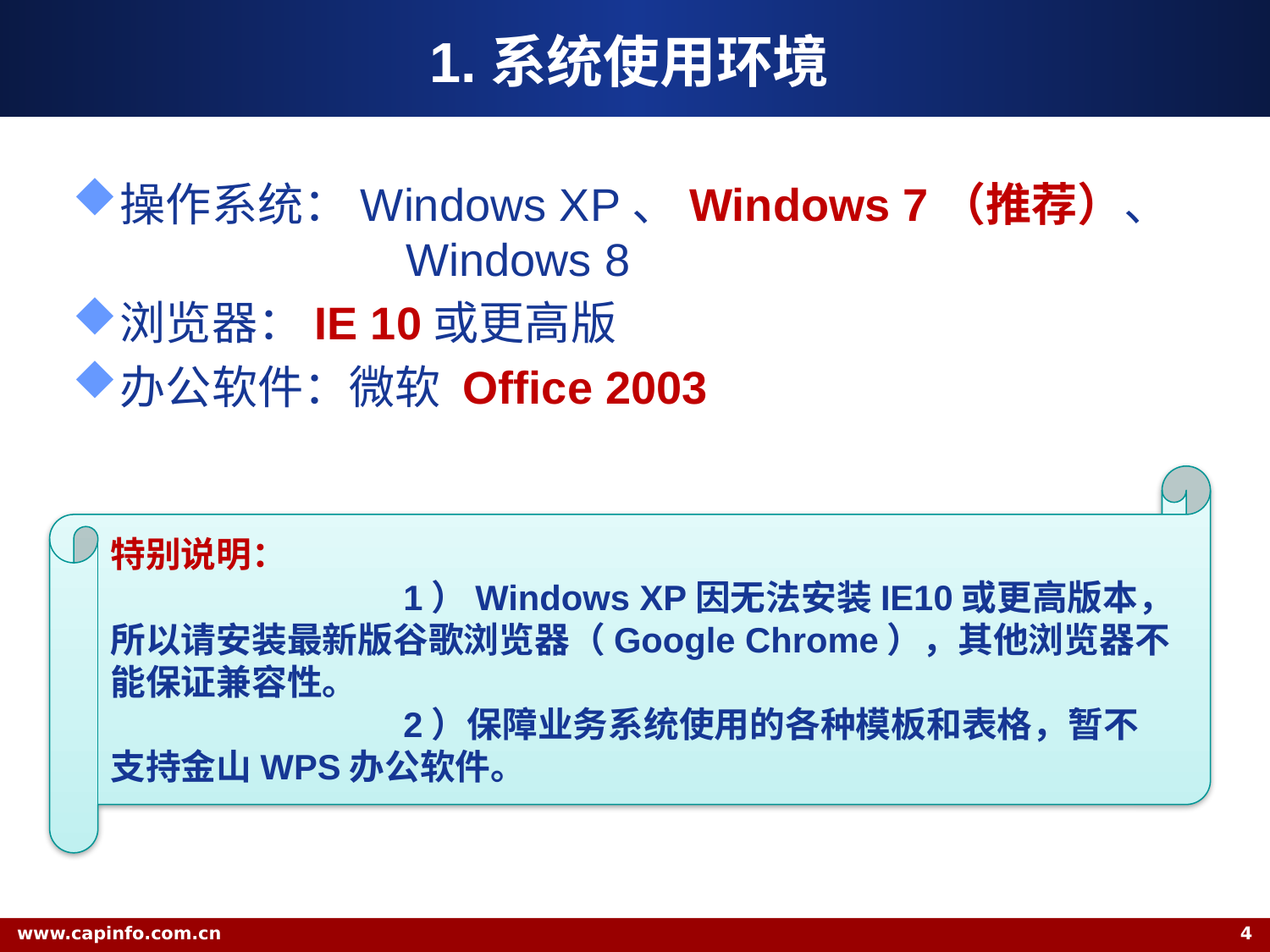

# 1.系统使用环境
操作系统：Windows XP、Windows 7（推荐）、		  Windows 8
浏览器：IE 10或更高版
办公软件：微软 Office 2003

特别说明：
		    1）Windows XP因无法安装IE10或更高版本，所以请安装最新版谷歌浏览器（Google Chrome），其他浏览器不能保证兼容性。
		    2）保障业务系统使用的各种模板和表格，暂不支持金山WPS办公软件。
www.capinfo.com.cn                                                                                                                                                                      4